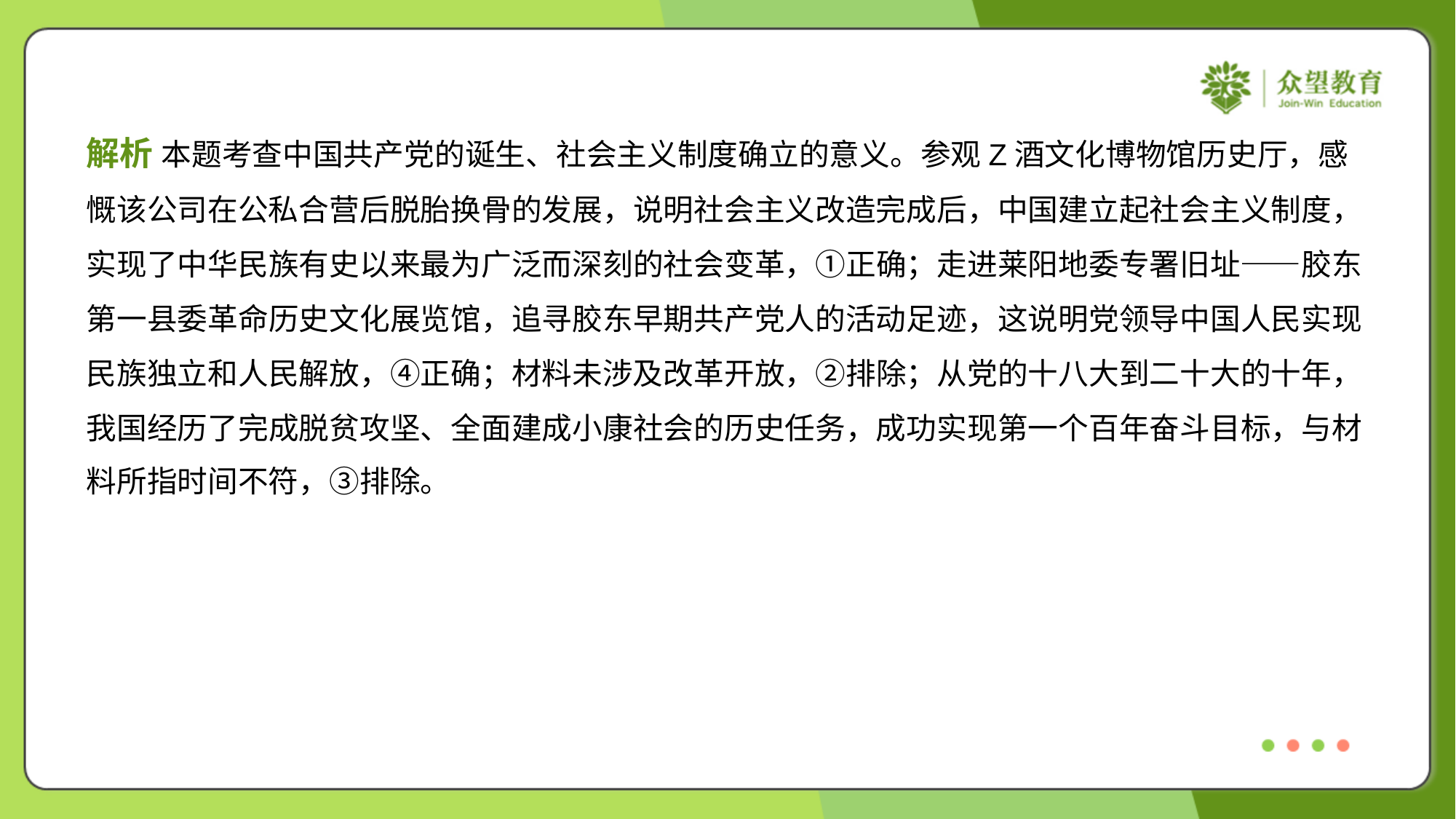

解析 本题考查中国共产党的诞生、社会主义制度确立的意义。参观Z酒文化博物馆历史厅，感
慨该公司在公私合营后脱胎换骨的发展，说明社会主义改造完成后，中国建立起社会主义制度，
实现了中华民族有史以来最为广泛而深刻的社会变革，①正确；走进莱阳地委专署旧址——胶东
第一县委革命历史文化展览馆，追寻胶东早期共产党人的活动足迹，这说明党领导中国人民实现
民族独立和人民解放，④正确；材料未涉及改革开放，②排除；从党的十八大到二十大的十年，
我国经历了完成脱贫攻坚、全面建成小康社会的历史任务，成功实现第一个百年奋斗目标，与材
料所指时间不符，③排除。